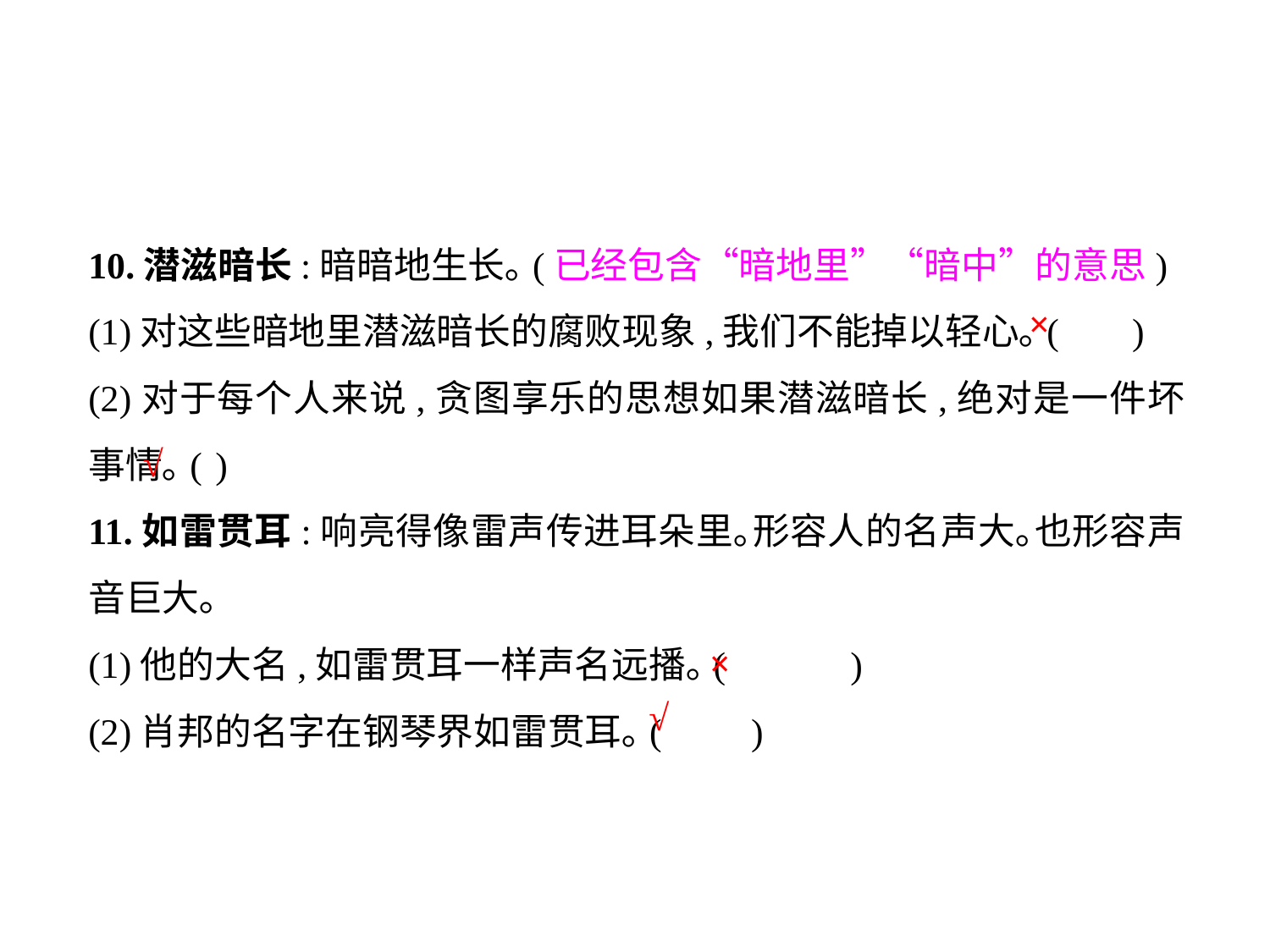

10.潜滋暗长:暗暗地生长｡(已经包含“暗地里”“暗中”的意思)
(1)对这些暗地里潜滋暗长的腐败现象,我们不能掉以轻心｡(	   )
(2)对于每个人来说,贪图享乐的思想如果潜滋暗长,绝对是一件坏事情｡(	)
11.如雷贯耳:响亮得像雷声传进耳朵里｡形容人的名声大｡也形容声音巨大｡
(1)他的大名,如雷贯耳一样声名远播｡(	)
(2)肖邦的名字在钢琴界如雷贯耳｡(	   )
×
√
×
√